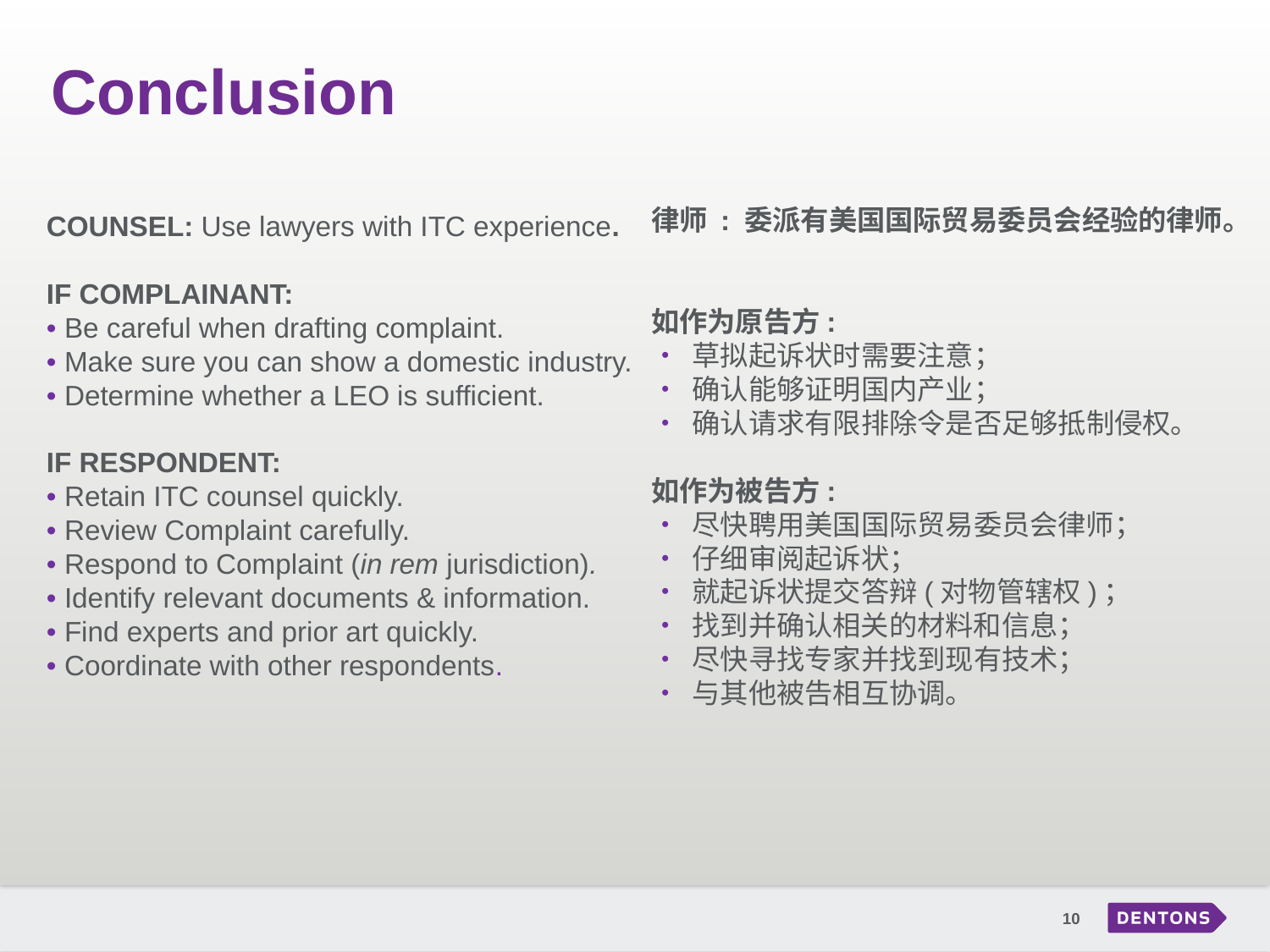

# Conclusion
律师 : 委派有美国国际贸易委员会经验的律师。
如作为原告方:
• 草拟起诉状时需要注意；
• 确认能够证明国内产业；
• 确认请求有限排除令是否足够抵制侵权。
如作为被告方:
• 尽快聘用美国国际贸易委员会律师；
• 仔细审阅起诉状；
• 就起诉状提交答辩(对物管辖权)；
• 找到并确认相关的材料和信息；
• 尽快寻找专家并找到现有技术；
• 与其他被告相互协调。
COUNSEL: Use lawyers with ITC experience.
IF COMPLAINANT:
• Be careful when drafting complaint.
• Make sure you can show a domestic industry.
• Determine whether a LEO is sufficient.
IF RESPONDENT:
• Retain ITC counsel quickly.
• Review Complaint carefully.
• Respond to Complaint (in rem jurisdiction).
• Identify relevant documents & information.
• Find experts and prior art quickly.
• Coordinate with other respondents.
10